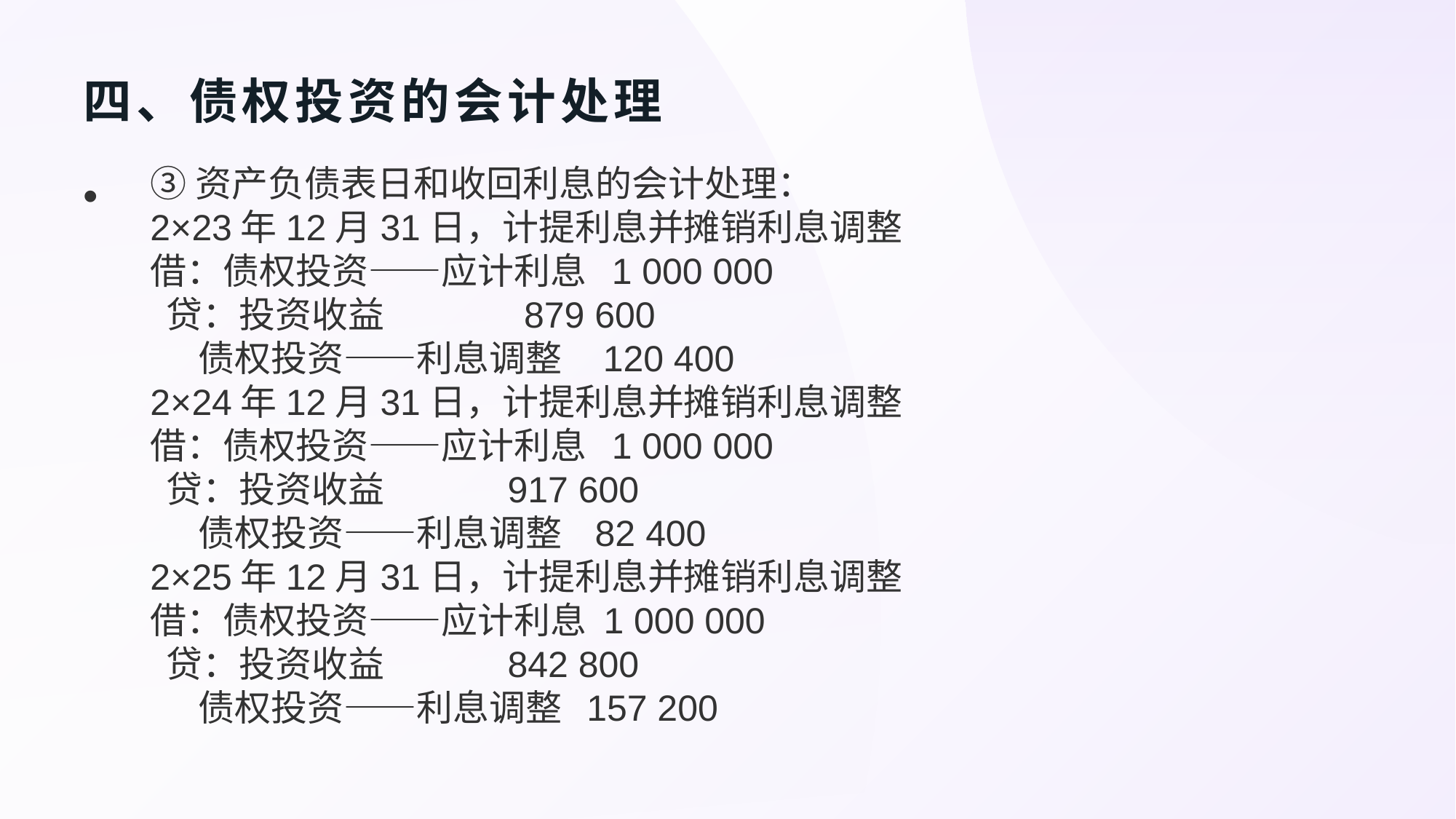

# 四、债权投资的会计处理

③资产负债表日和收回利息的会计处理：
2×23年12月31日，计提利息并摊销利息调整
借：债权投资——应计利息  1 000 000
贷：投资收益                879 600
债权投资——利息调整    120 400
2×24年12月31日，计提利息并摊销利息调整
借：债权投资——应计利息  1 000 000
贷：投资收益              917 600
债权投资——利息调整   82 400
2×25年12月31日，计提利息并摊销利息调整
借：债权投资——应计利息 1 000 000
贷：投资收益              842 800
债权投资——利息调整  157 200